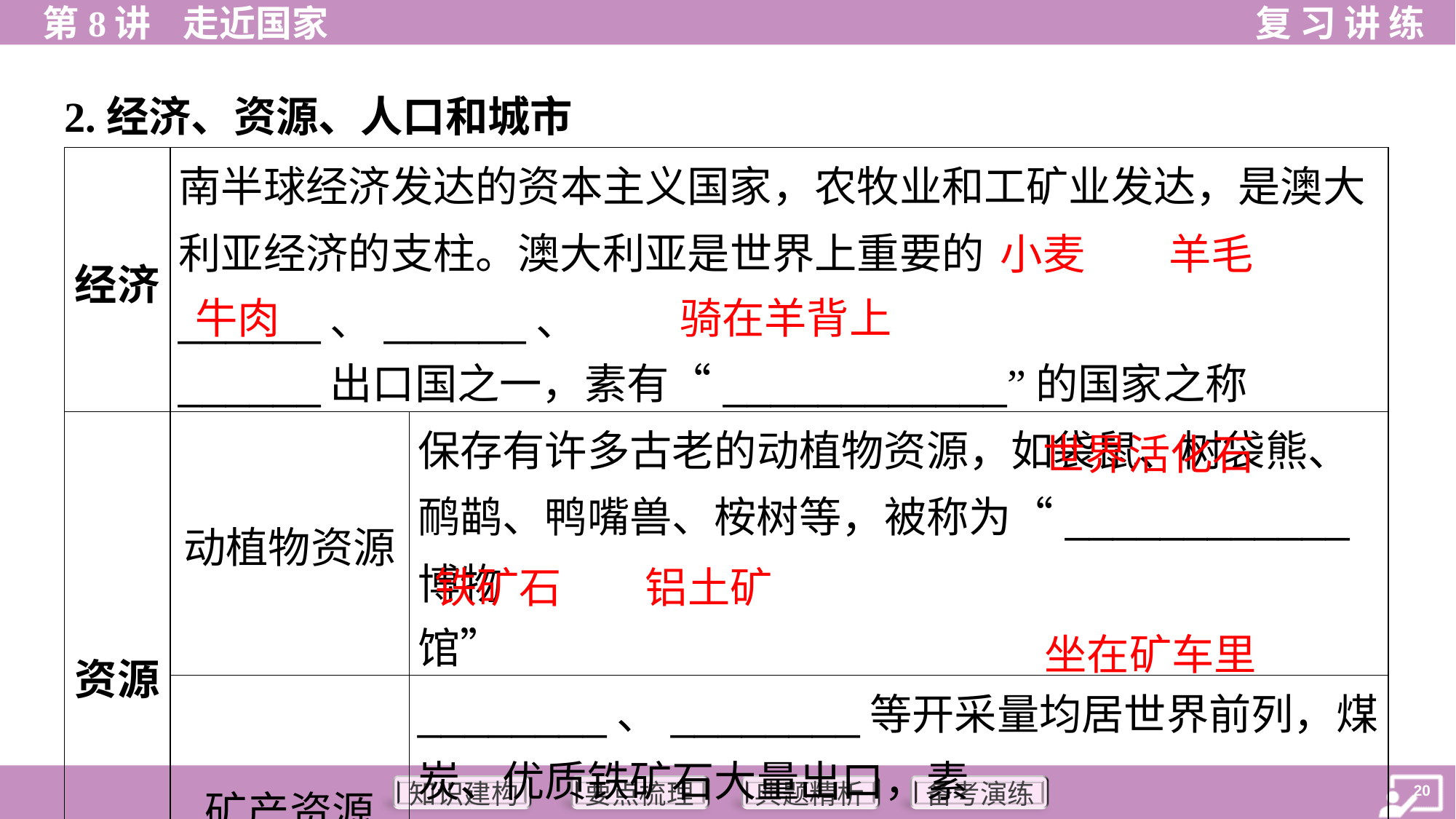

2.经济、资源、人口和城市
| 经济 | 南半球经济发达的资本主义国家，农牧业和工矿业发达，是澳大 利亚经济的支柱。澳大利亚是世界上重要的\_\_\_\_\_\_、\_\_\_\_\_\_、 \_\_\_\_\_\_出口国之一，素有“\_\_\_\_\_\_\_\_\_\_\_\_”的国家之称 |  |
| --- | --- | --- |
| 资源 | 动植物资源 | 保存有许多古老的动植物资源，如袋鼠、树袋熊、 鸸鹋、鸭嘴兽、桉树等，被称为“\_\_\_\_\_\_\_\_\_\_\_\_博物 馆” |
|  | 矿产资源 | \_\_\_\_\_\_\_\_、\_\_\_\_\_\_\_\_等开采量均居世界前列，煤 炭、优质铁矿石大量出口，素有“\_\_\_\_\_\_\_\_\_\_\_\_”的 国家之称 |
小麦
羊毛
牛肉
骑在羊背上
世界活化石
铁矿石
铝土矿
坐在矿车里